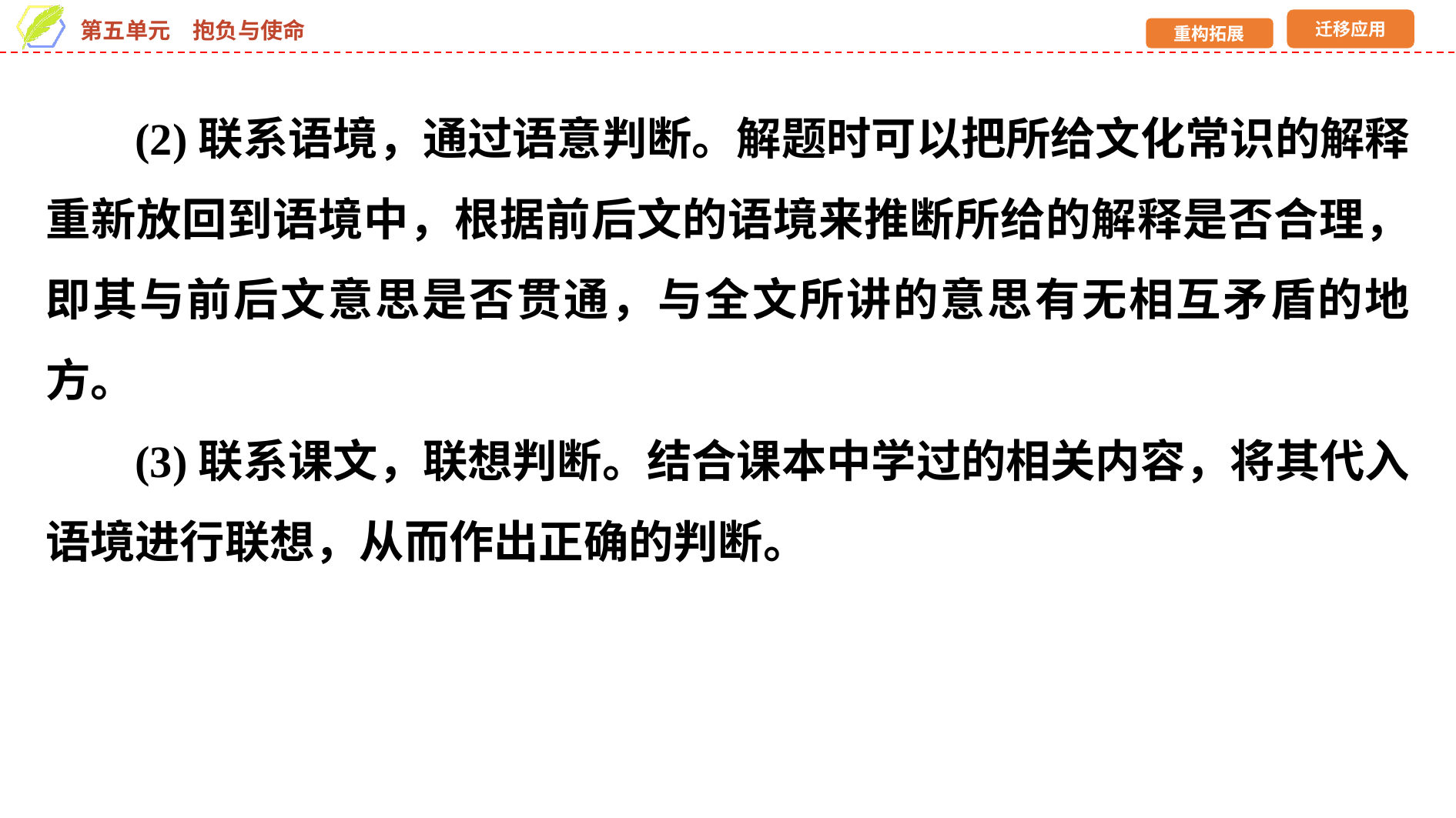

(2)联系语境，通过语意判断。解题时可以把所给文化常识的解释重新放回到语境中，根据前后文的语境来推断所给的解释是否合理，即其与前后文意思是否贯通，与全文所讲的意思有无相互矛盾的地方。
        (3)联系课文，联想判断。结合课本中学过的相关内容，将其代入语境进行联想，从而作出正确的判断。